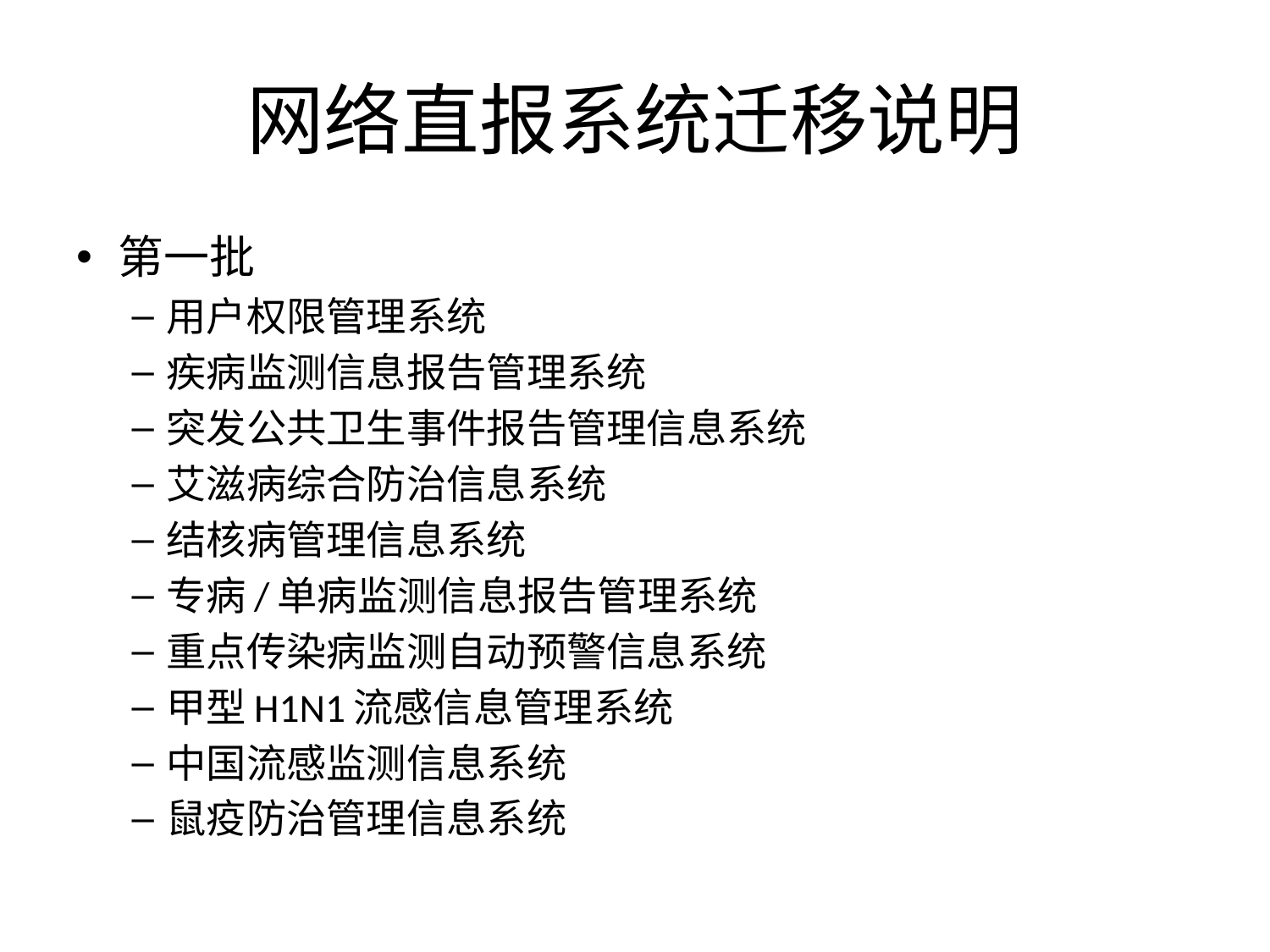

# 网络直报系统迁移说明
第一批
用户权限管理系统
疾病监测信息报告管理系统
突发公共卫生事件报告管理信息系统
艾滋病综合防治信息系统
结核病管理信息系统
专病/单病监测信息报告管理系统
重点传染病监测自动预警信息系统
甲型H1N1流感信息管理系统
中国流感监测信息系统
鼠疫防治管理信息系统